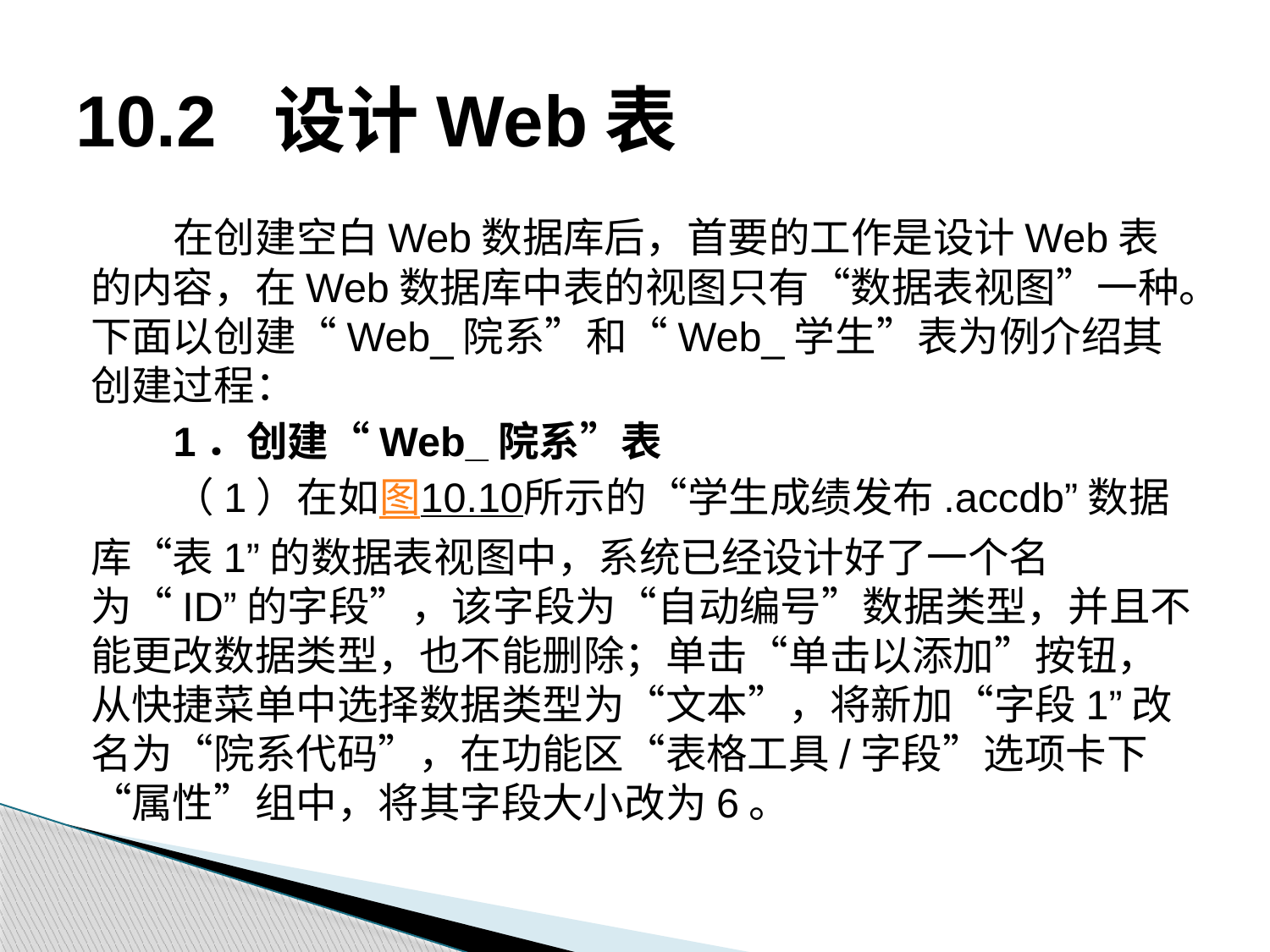

# 10.2  设计Web表
在创建空白Web数据库后，首要的工作是设计Web表的内容，在Web数据库中表的视图只有“数据表视图”一种。下面以创建“Web_院系”和“Web_学生”表为例介绍其创建过程：
1．创建“Web_院系”表
（1）在如图10.10所示的“学生成绩发布.accdb”数据库“表1”的数据表视图中，系统已经设计好了一个名为“ID”的字段”，该字段为“自动编号”数据类型，并且不能更改数据类型，也不能删除；单击“单击以添加”按钮，从快捷菜单中选择数据类型为“文本”，将新加“字段1”改名为“院系代码”，在功能区“表格工具/字段”选项卡下“属性”组中，将其字段大小改为6。